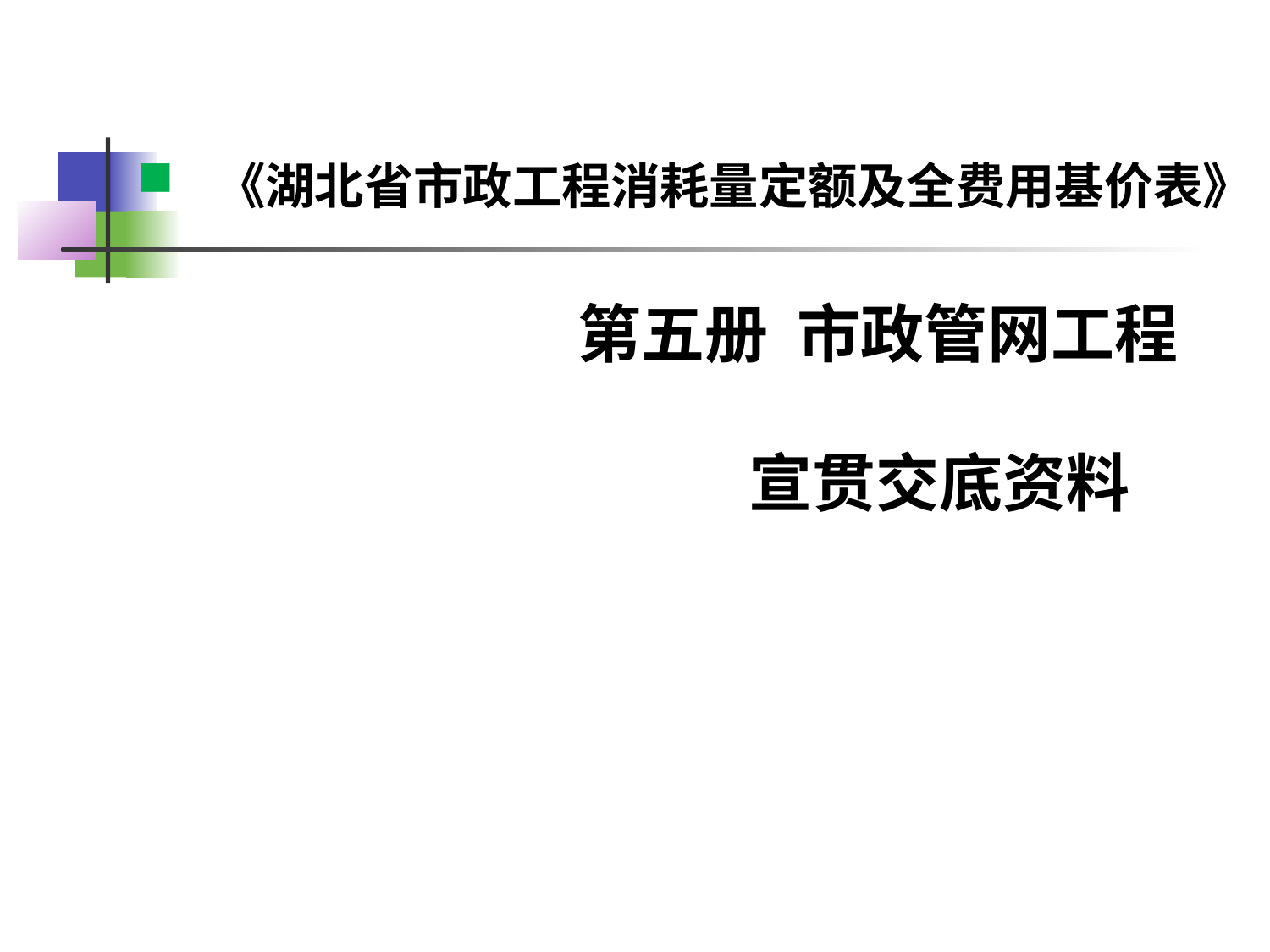

《湖北省市政工程消耗量定额及全费用基价表》
第五册  市政管网工程
宣贯交底资料